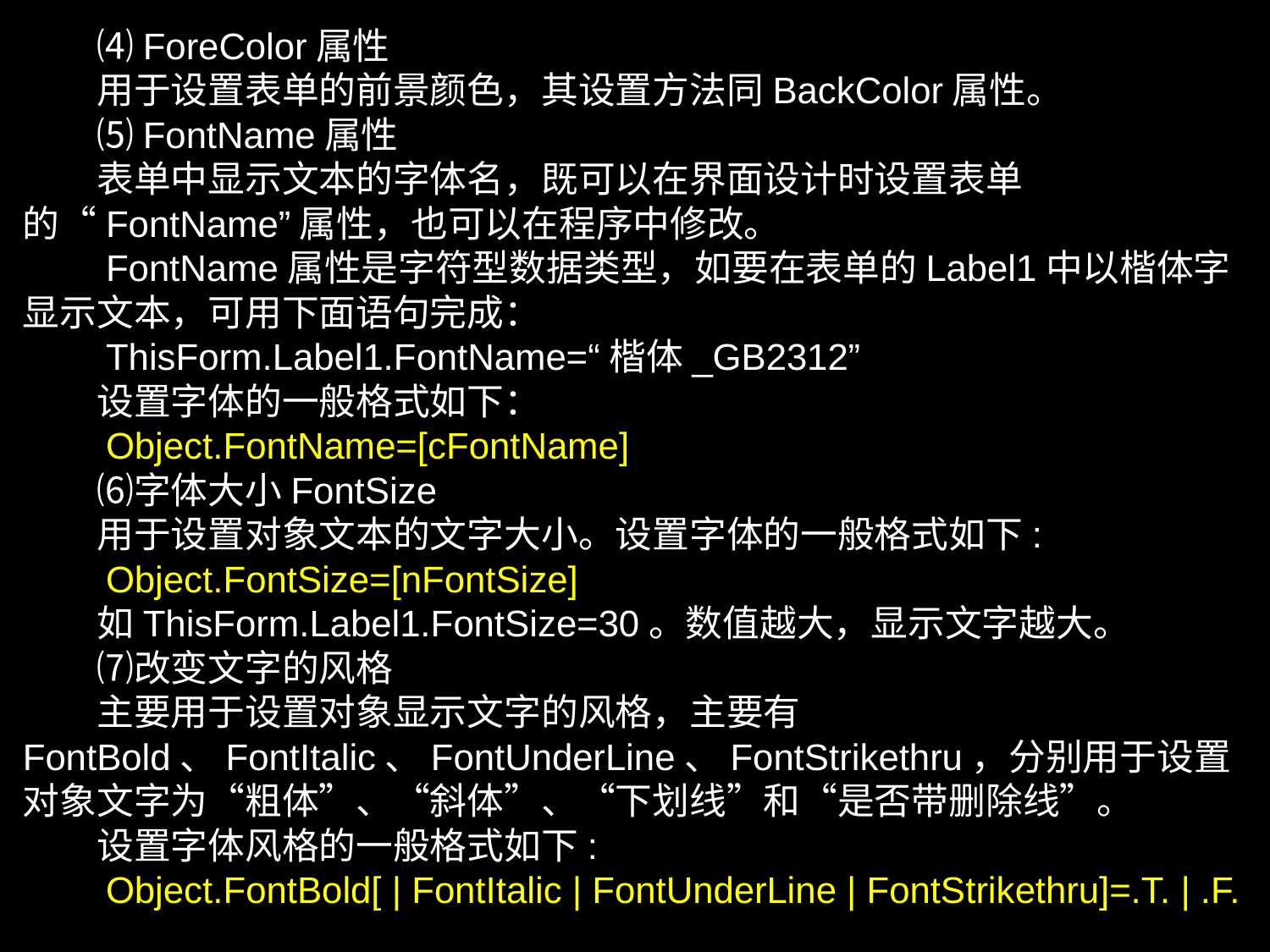

⑷ForeColor属性
　　用于设置表单的前景颜色，其设置方法同BackColor属性。
　　⑸FontName属性
　　表单中显示文本的字体名，既可以在界面设计时设置表单的“FontName”属性，也可以在程序中修改。
　　FontName属性是字符型数据类型，如要在表单的Label1中以楷体字显示文本，可用下面语句完成：
　　ThisForm.Label1.FontName=“楷体_GB2312”
　　设置字体的一般格式如下：
　　Object.FontName=[cFontName]
　　⑹字体大小FontSize
　　用于设置对象文本的文字大小。设置字体的一般格式如下:
　　Object.FontSize=[nFontSize]
　　如ThisForm.Label1.FontSize=30。数值越大，显示文字越大。
　　⑺改变文字的风格
　　主要用于设置对象显示文字的风格，主要有FontBold、FontItalic、FontUnderLine、FontStrikethru，分别用于设置对象文字为“粗体”、“斜体”、“下划线”和“是否带删除线”。
　　设置字体风格的一般格式如下:
　　Object.FontBold[ | FontItalic | FontUnderLine | FontStrikethru]=.T. | .F.